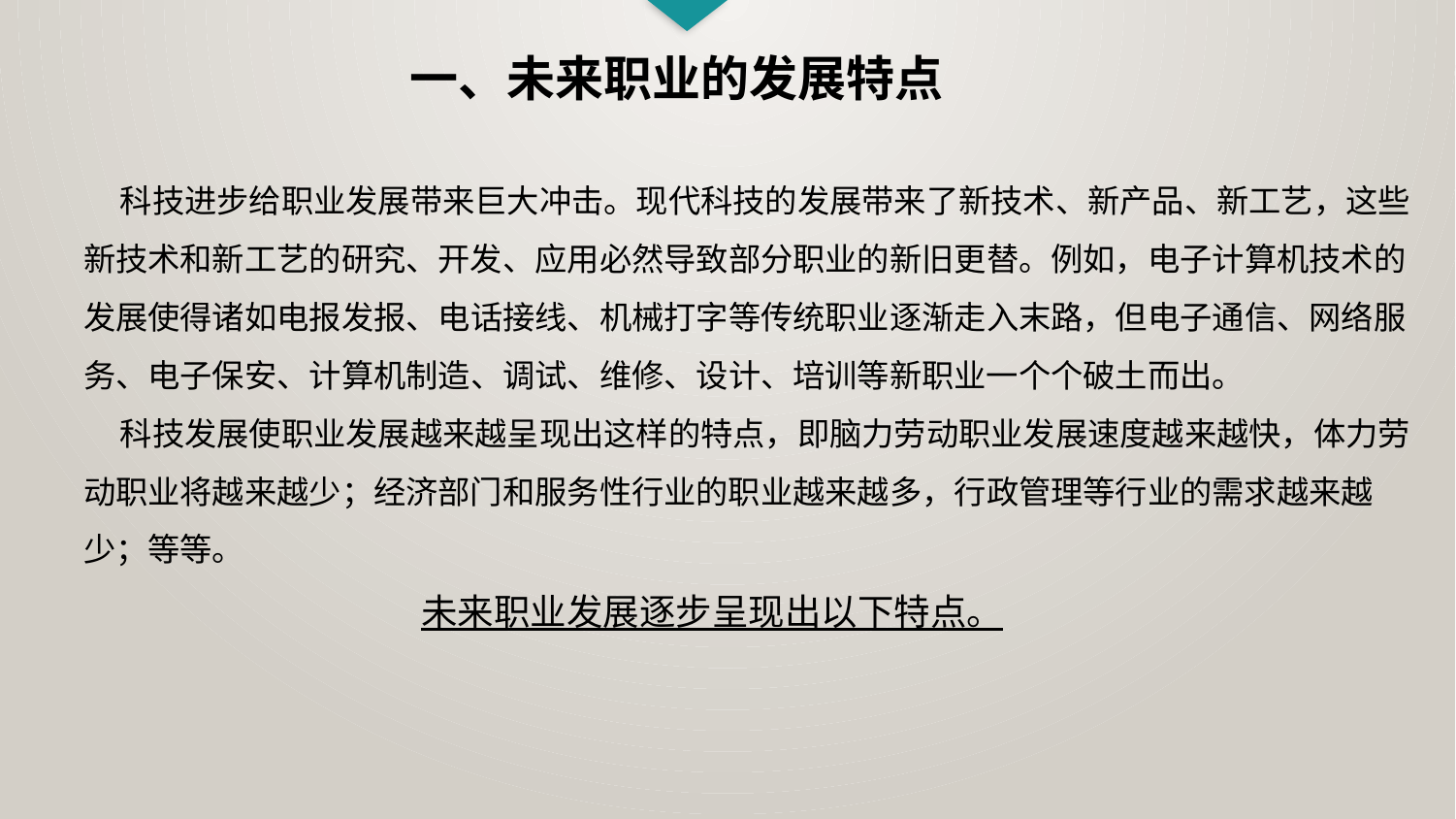

一、未来职业的发展特点
    科技进步给职业发展带来巨大冲击。现代科技的发展带来了新技术、新产品、新工艺，这些新技术和新工艺的研究、开发、应用必然导致部分职业的新旧更替。例如，电子计算机技术的发展使得诸如电报发报、电话接线、机械打字等传统职业逐渐走入末路，但电子通信、网络服务、电子保安、计算机制造、调试、维修、设计、培训等新职业一个个破土而出。
    科技发展使职业发展越来越呈现出这样的特点，即脑力劳动职业发展速度越来越快，体力劳动职业将越来越少；经济部门和服务性行业的职业越来越多，行政管理等行业的需求越来越少；等等。
未来职业发展逐步呈现出以下特点。
71